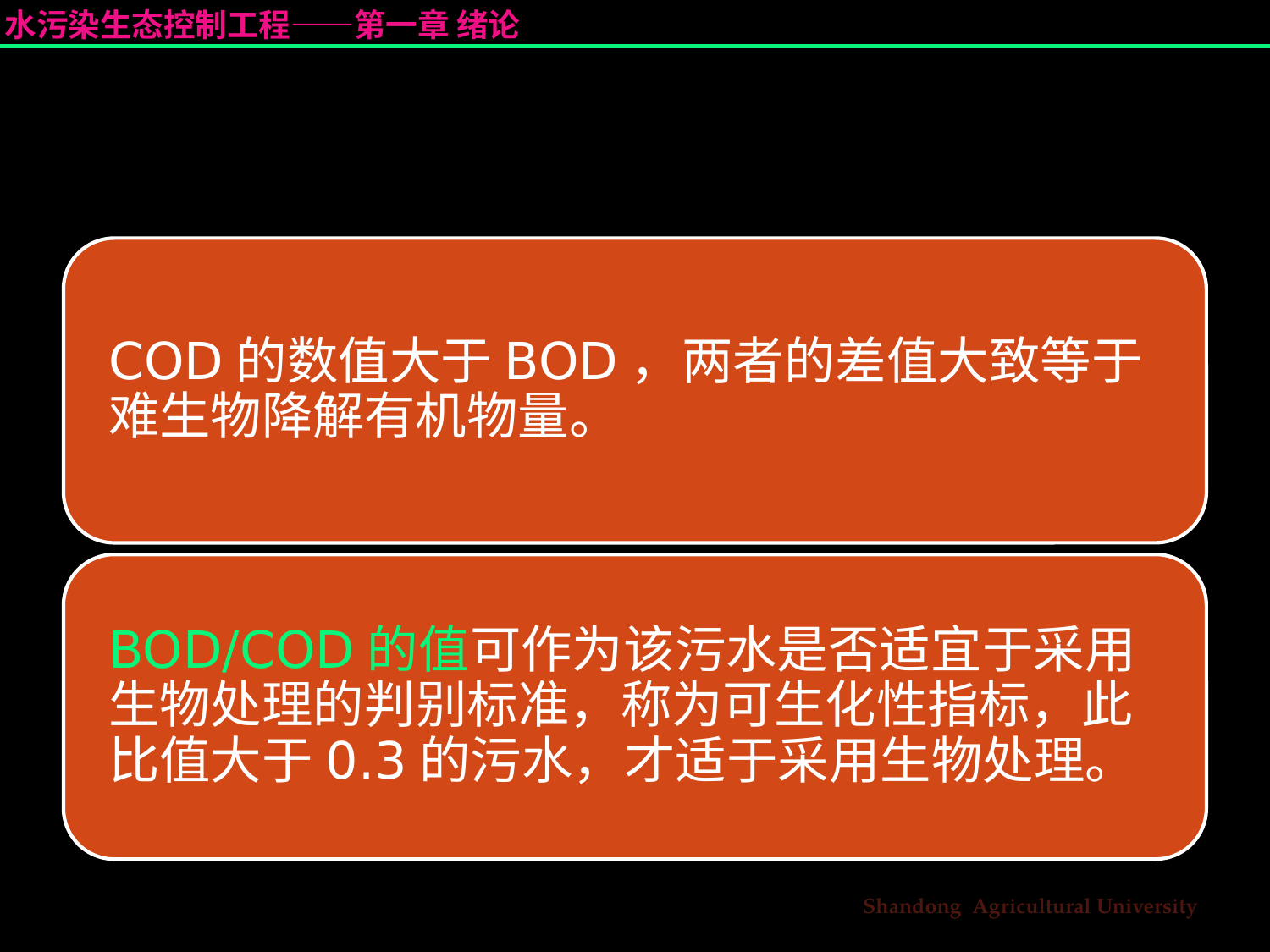

#
COD的数值大于BOD，两者的差值大致等于难生物降解有机物量。
BOD/COD的值可作为该污水是否适宜于采用生物处理的判别标准，称为可生化性指标，此比值大于0.3的污水，才适于采用生物处理。